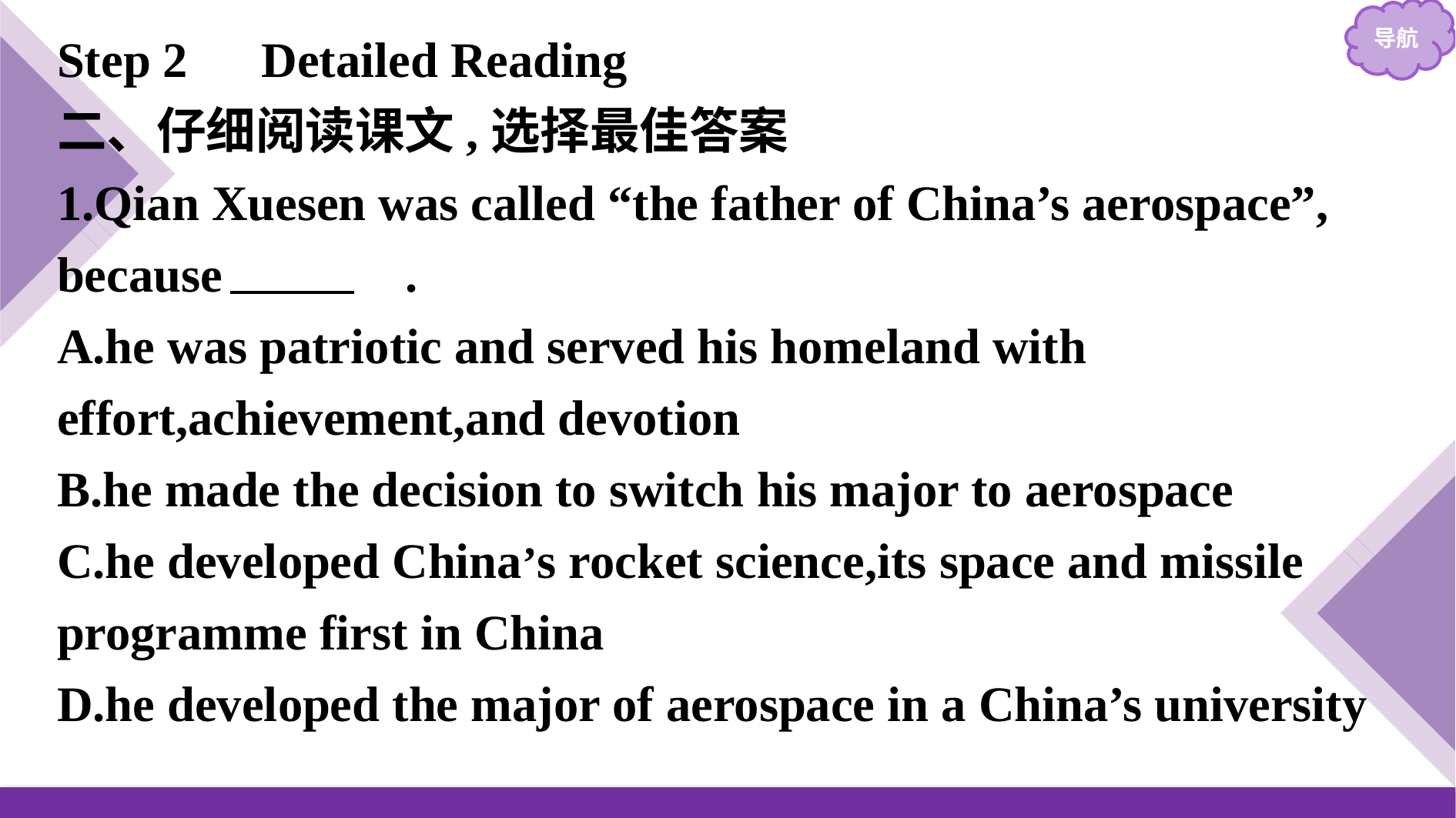

Step 2　Detailed Reading
二、仔细阅读课文,选择最佳答案
1.Qian Xuesen was called “the father of China’s aerospace”, because　C　.
A.he was patriotic and served his homeland with effort,achievement,and devotion
B.he made the decision to switch his major to aerospace
C.he developed China’s rocket science,its space and missile programme first in China
D.he developed the major of aerospace in a China’s university